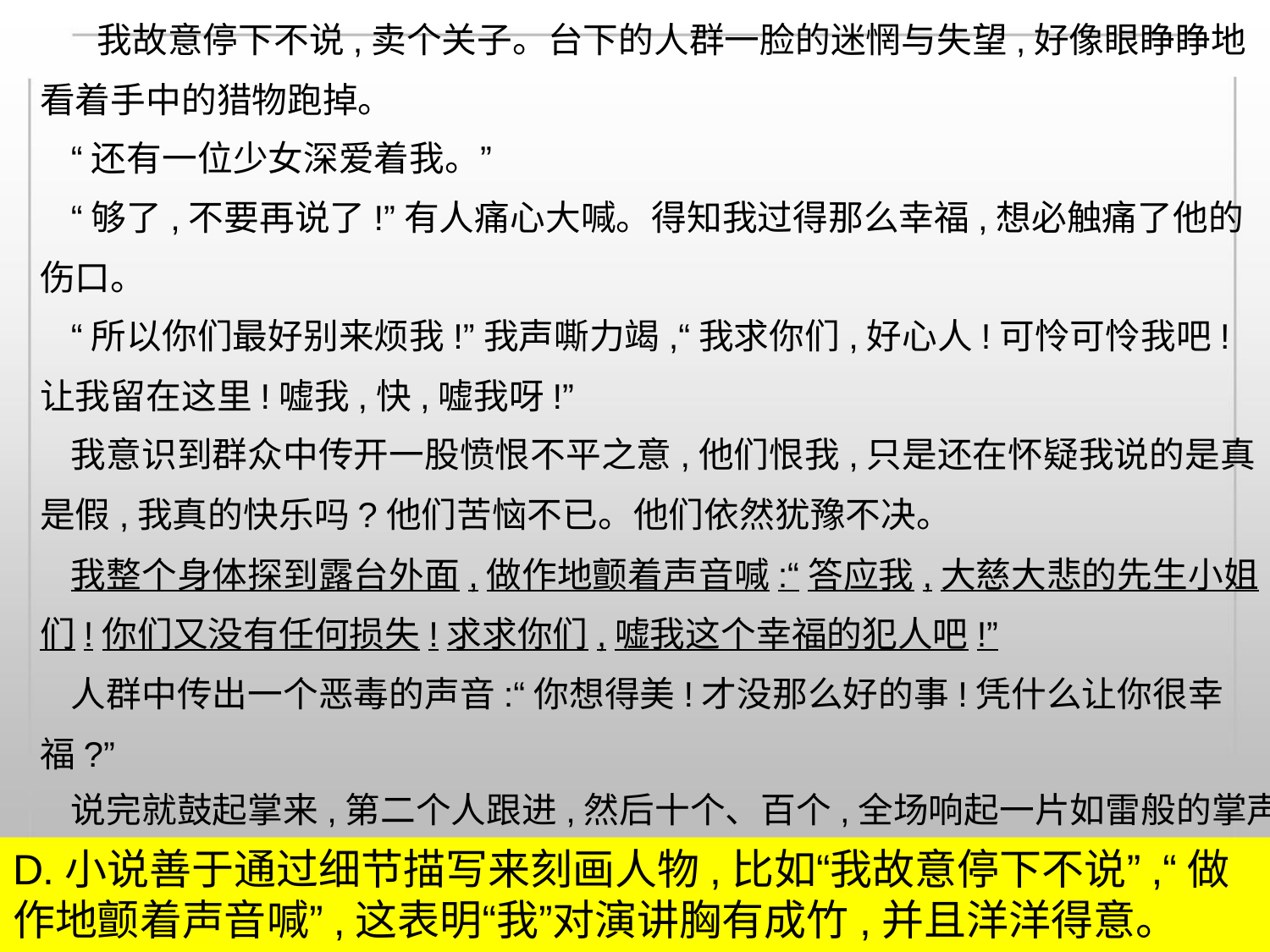

我故意停下不说,卖个关子。台下的人群一脸的迷惘与失望,好像眼睁睁地
看着手中的猎物跑掉。
“还有一位少女深爱着我。”
“够了,不要再说了!”有人痛心大喊。得知我过得那么幸福,想必触痛了他的
伤口。
“所以你们最好别来烦我!”我声嘶力竭,“我求你们,好心人!可怜可怜我吧!
让我留在这里!嘘我,快,嘘我呀!”
我意识到群众中传开一股愤恨不平之意,他们恨我,只是还在怀疑我说的是真
是假,我真的快乐吗?他们苦恼不已。他们依然犹豫不决。
我整个身体探到露台外面,做作地颤着声音喊:“答应我,大慈大悲的先生小姐
们!你们又没有任何损失!求求你们,嘘我这个幸福的犯人吧!”
人群中传出一个恶毒的声音:“你想得美!才没那么好的事!凭什么让你很幸
福?”
说完就鼓起掌来,第二个人跟进,然后十个、百个,全场响起一片如雷般的掌声。
D.小说善于通过细节描写来刻画人物,比如“我故意停下不说”,“做
作地颤着声音喊”,这表明“我”对演讲胸有成竹,并且洋洋得意。